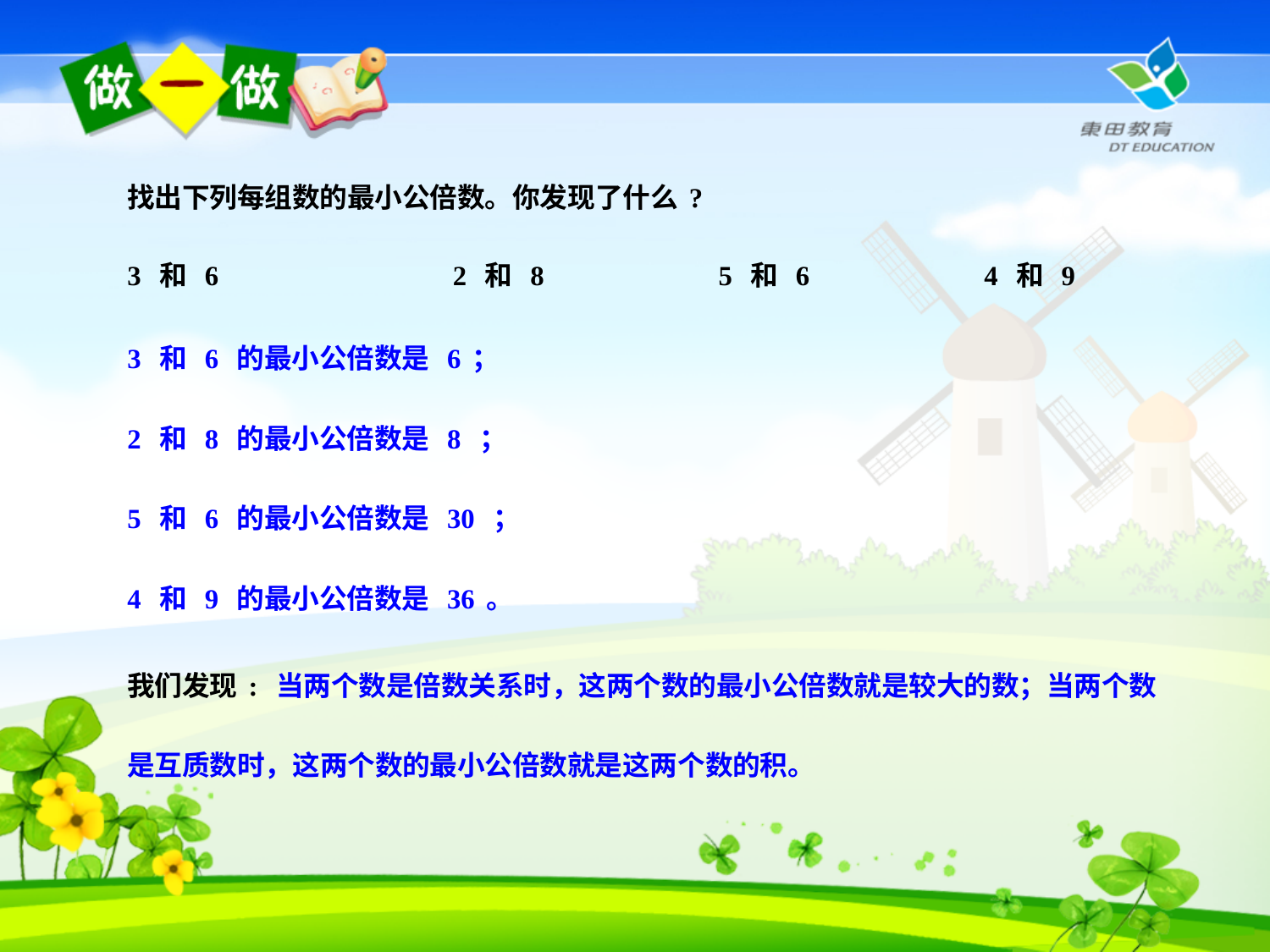

找出下列每组数的最小公倍数。你发现了什么?
3 和 6
2 和 8
5 和 6
4 和 9
3 和 6 的最小公倍数是 6；
2 和 8 的最小公倍数是 8 ；
5 和 6 的最小公倍数是 30 ；
4 和 9 的最小公倍数是 36。
我们发现: 当两个数是倍数关系时，这两个数的最小公倍数就是较大的数；当两个数是互质数时，这两个数的最小公倍数就是这两个数的积。